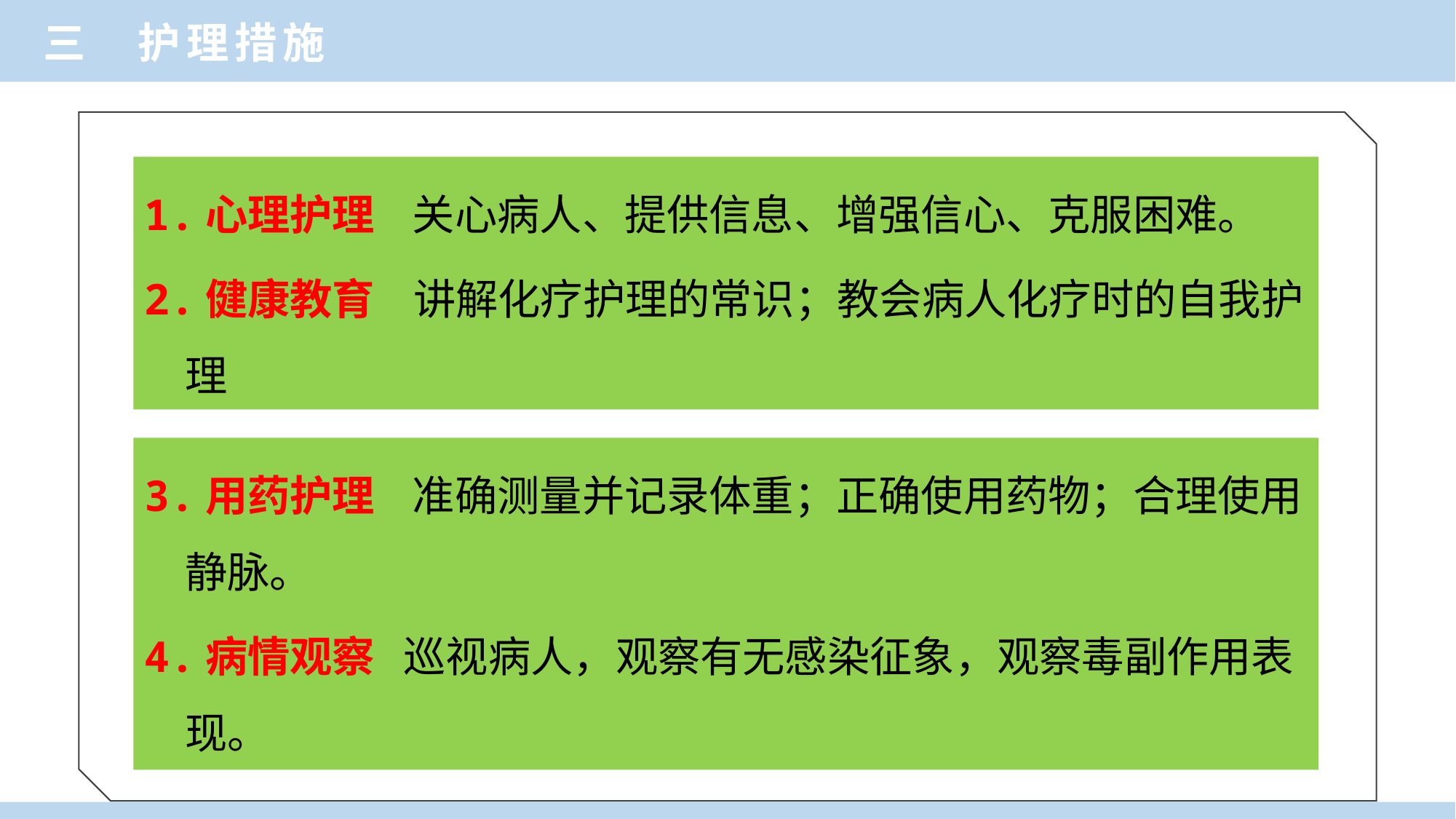

三   护理措施

1.心理护理    关心病人、提供信息、增强信心、克服困难。
2.健康教育    讲解化疗护理的常识；教会病人化疗时的自我护理
3.用药护理    准确测量并记录体重；正确使用药物；合理使用静脉。
4.病情观察   巡视病人，观察有无感染征象，观察毒副作用表现。